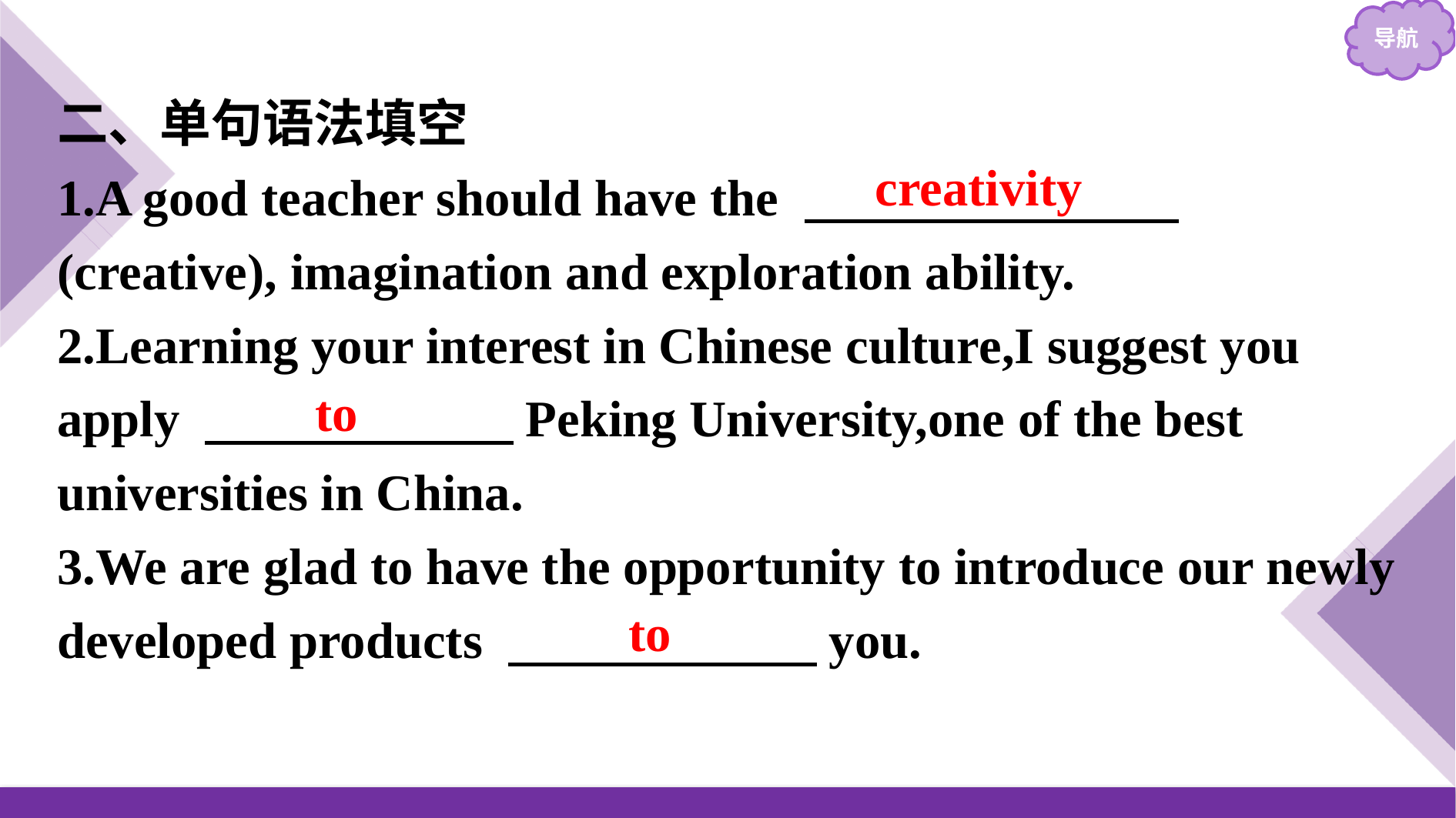

二、单句语法填空
1.A good teacher should have the 　　　          　　(creative), imagination and exploration ability.
2.Learning your interest in Chinese culture,I suggest you apply 　　　　　　Peking University,one of the best universities in China.
3.We are glad to have the opportunity to introduce our newly developed products 　　　　　　you.
creativity
to
to